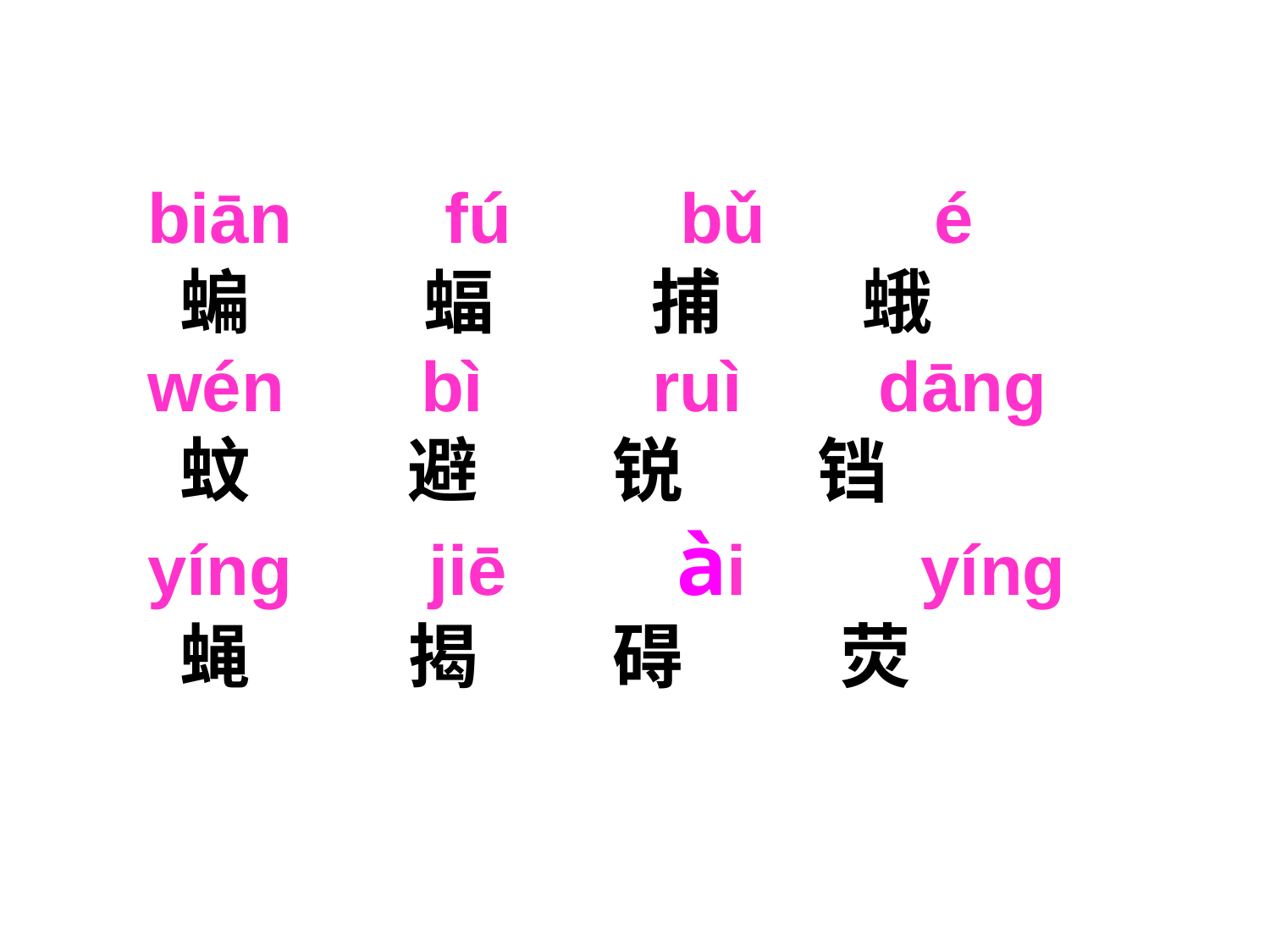

biān　   fú　    bǔ　    é
 蝙　　  蝠　　 捕　　蛾
wén　  bì　    ruì　  dāng
 蚊　　 避　    锐　    铛
yíng　  jiē　    ài　　yíng
 蝇　　 揭　    碍　　 荧